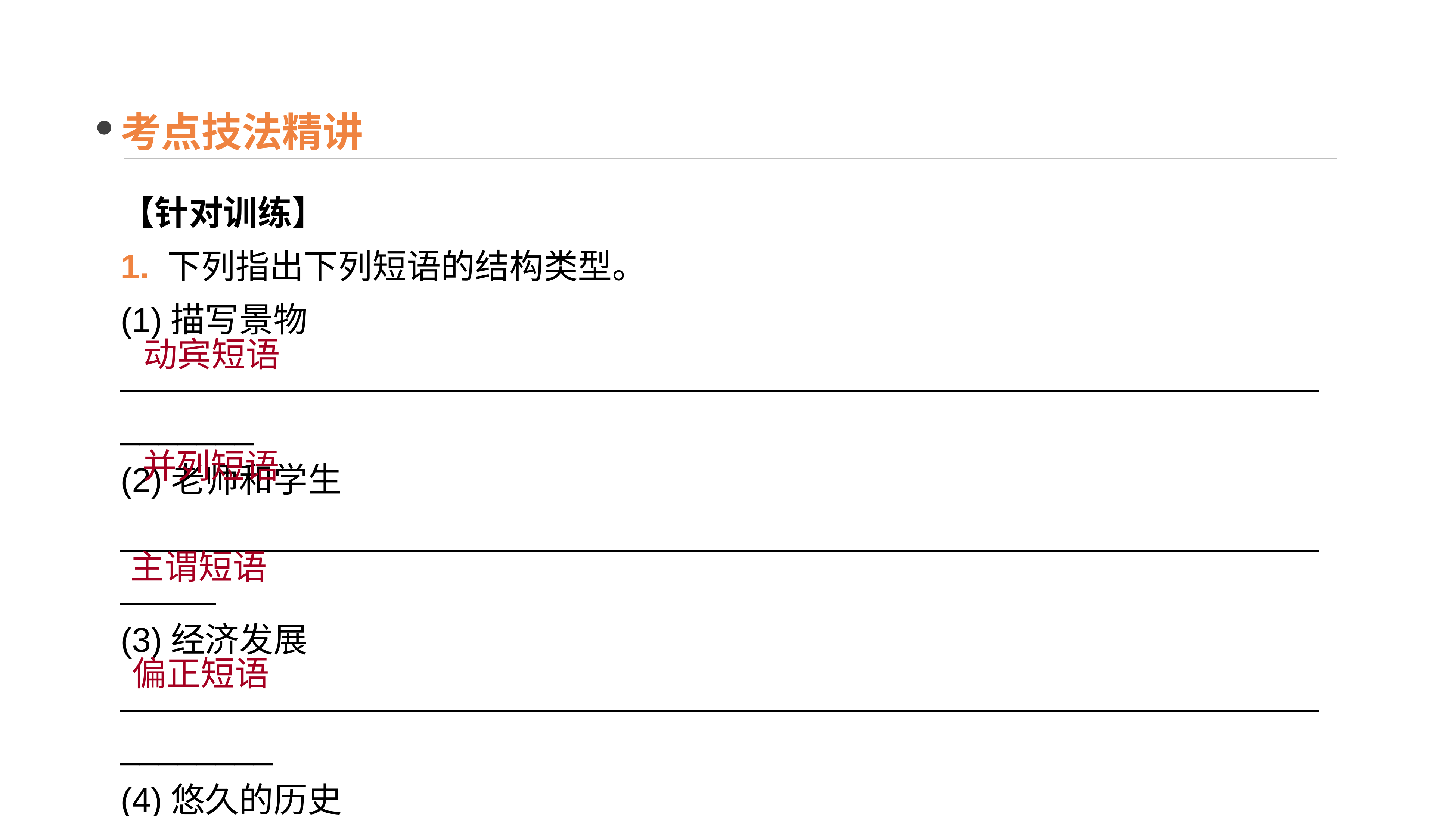

考点技法精讲

【针对训练】
1. 下列指出下列短语的结构类型。
(1)描写景物______________________________________________________________________
(2)老师和学生____________________________________________________________________
(3)经济发展_______________________________________________________________________
(4)悠久的历史_______________________________________________________________________

动宾短语
并列短语
主谓短语
偏正短语